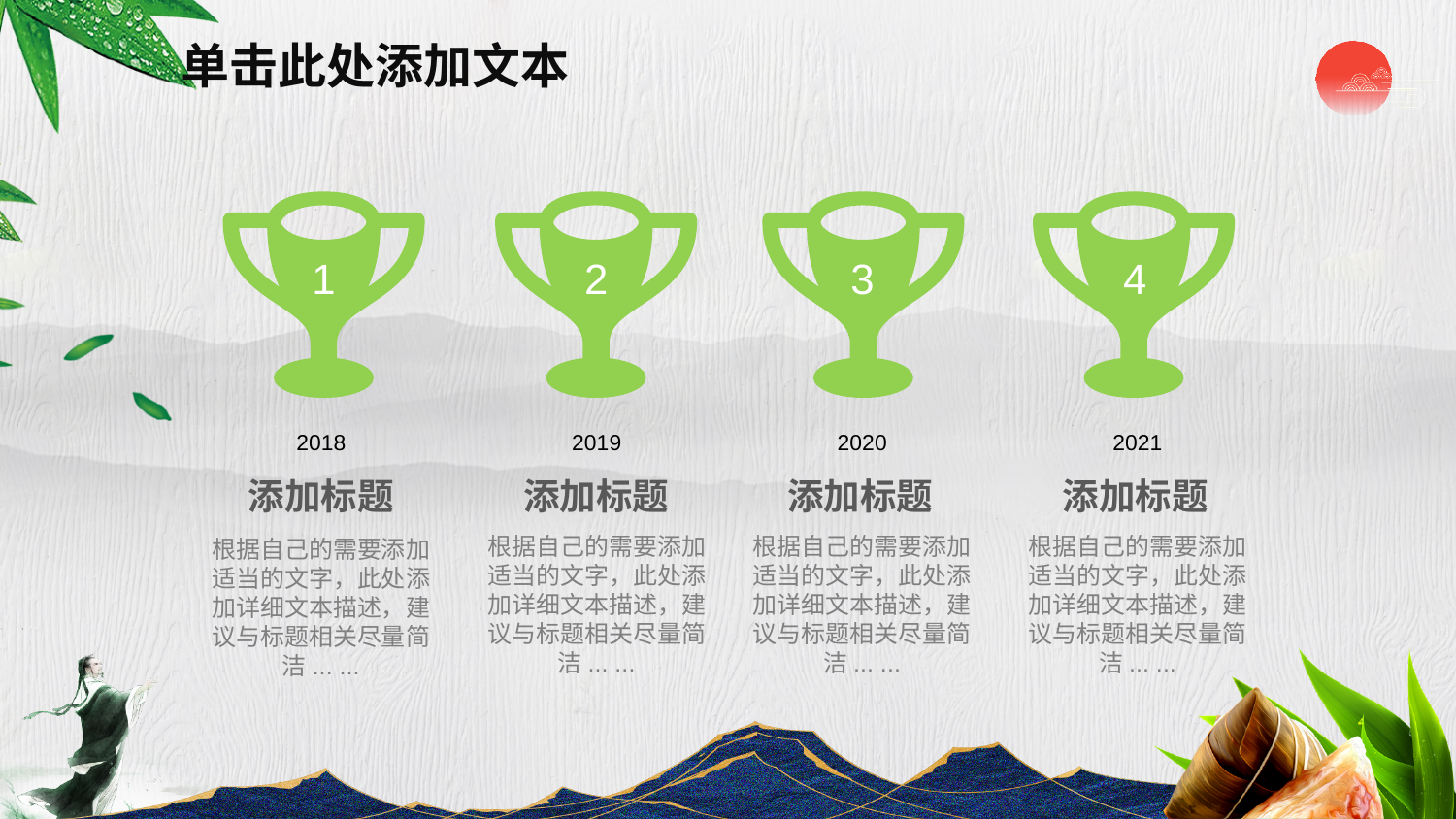

单击此处添加文本

1
2
3
4
2018
2019
2020
2021
添加标题
添加标题
添加标题
添加标题
根据自己的需要添加适当的文字，此处添加详细文本描述，建议与标题相关尽量简洁... ...
根据自己的需要添加适当的文字，此处添加详细文本描述，建议与标题相关尽量简洁... ...
根据自己的需要添加适当的文字，此处添加详细文本描述，建议与标题相关尽量简洁... ...
根据自己的需要添加适当的文字，此处添加详细文本描述，建议与标题相关尽量简洁... ...